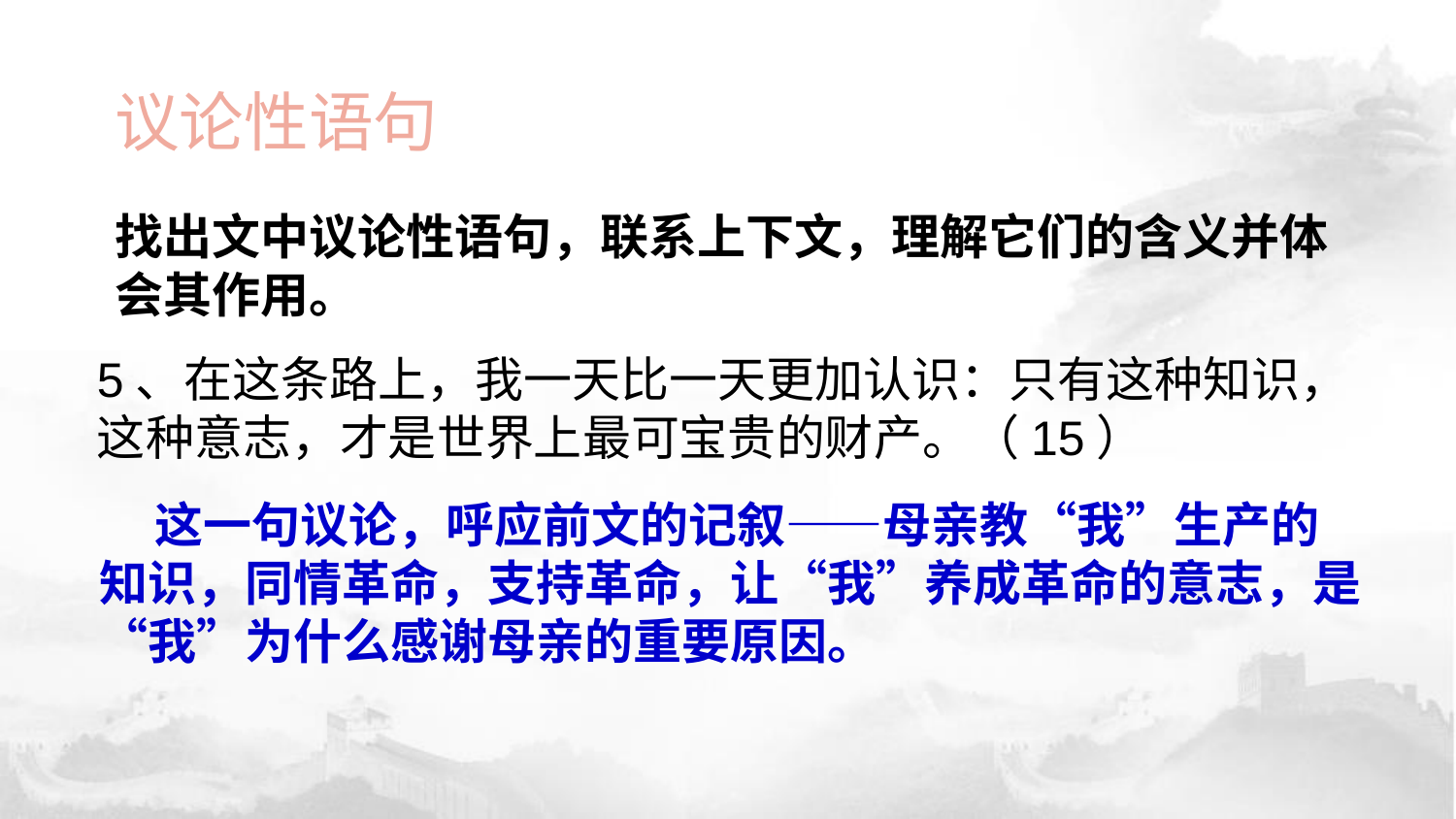

议论性语句
找出文中议论性语句，联系上下文，理解它们的含义并体会其作用。
5、在这条路上，我一天比一天更加认识：只有这种知识，这种意志，才是世界上最可宝贵的财产。（15）
    这一句议论，呼应前文的记叙——母亲教“我”生产的知识，同情革命，支持革命，让“我”养成革命的意志，是“我”为什么感谢母亲的重要原因。